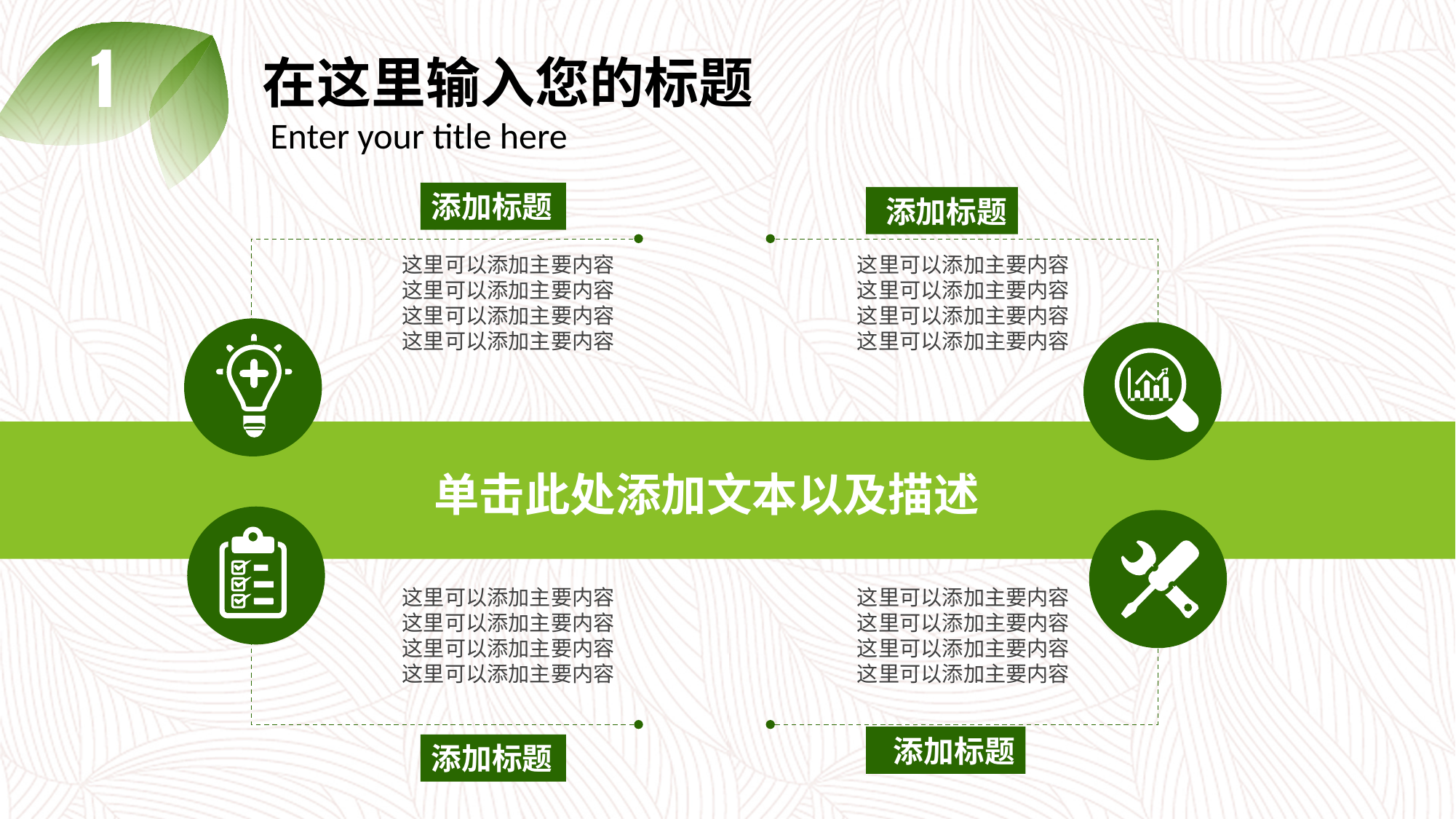

1
在这里输入您的标题
 Enter your title here
添加标题
添加标题

这里可以添加主要内容这里可以添加主要内容这里可以添加主要内容这里可以添加主要内容
这里可以添加主要内容这里可以添加主要内容这里可以添加主要内容这里可以添加主要内容

单击此处添加文本以及描述

这里可以添加主要内容这里可以添加主要内容这里可以添加主要内容这里可以添加主要内容
这里可以添加主要内容这里可以添加主要内容这里可以添加主要内容这里可以添加主要内容

添加标题
添加标题